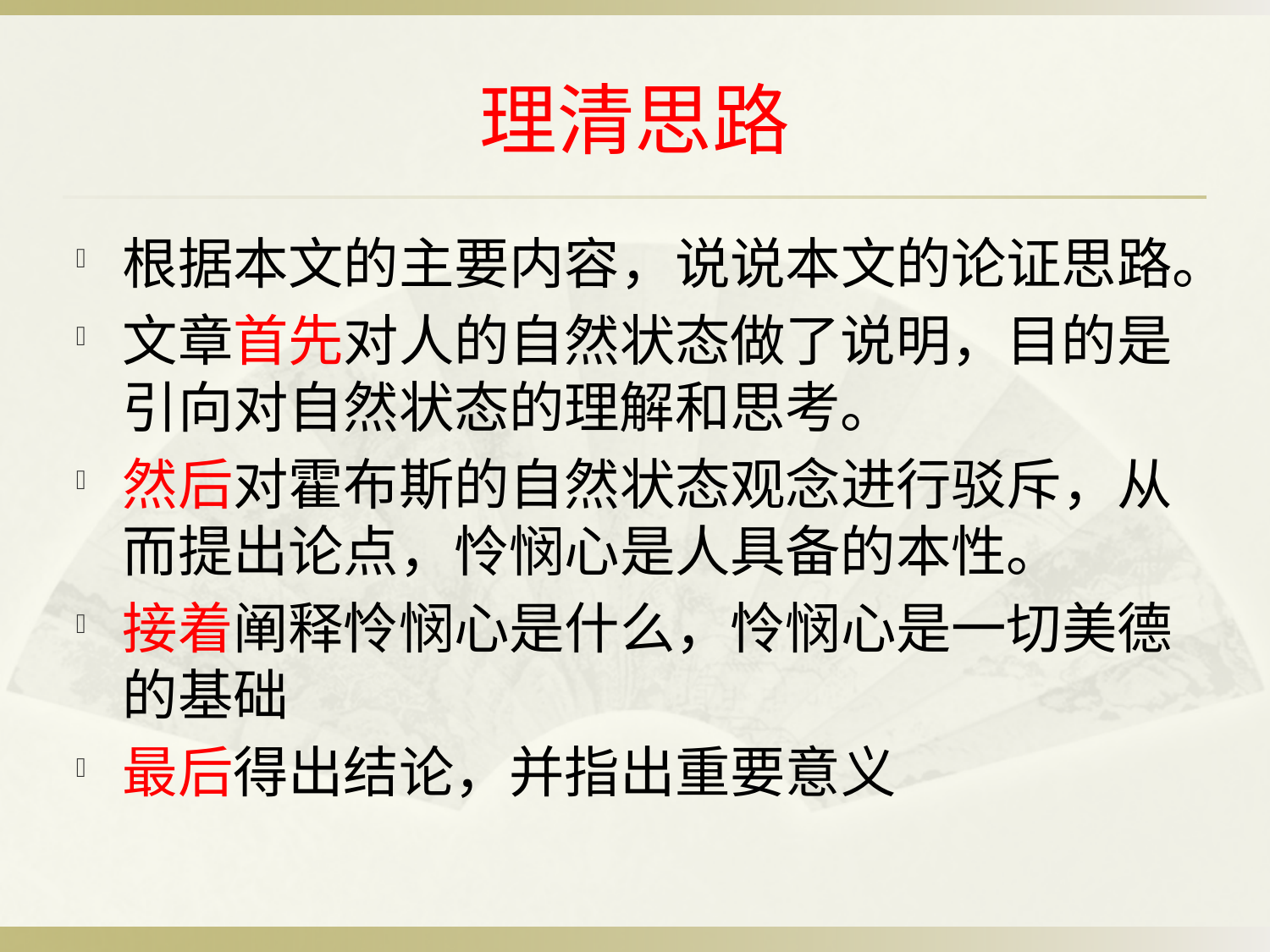

# 理清思路
根据本文的主要内容，说说本文的论证思路。
文章首先对人的自然状态做了说明，目的是引向对自然状态的理解和思考。
然后对霍布斯的自然状态观念进行驳斥，从而提出论点，怜悯心是人具备的本性。
接着阐释怜悯心是什么，怜悯心是一切美德的基础
最后得出结论，并指出重要意义